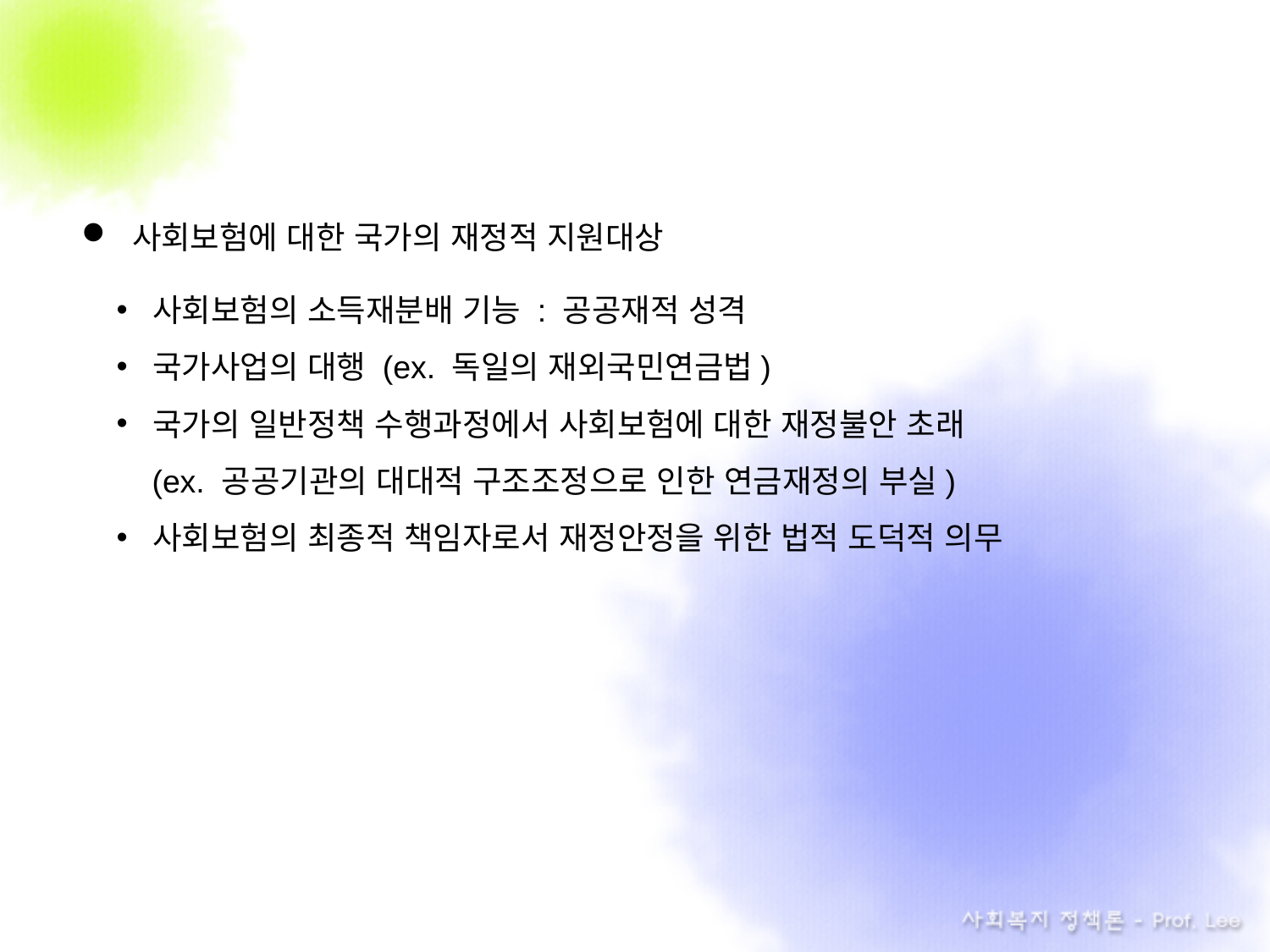

사회보험에 대한 국가의 재정적 지원대상

사회보험의 소득재분배 기능 : 공공재적 성격
국가사업의 대행 (ex. 독일의 재외국민연금법)
국가의 일반정책 수행과정에서 사회보험에 대한 재정불안 초래
    (ex. 공공기관의 대대적 구조조정으로 인한 연금재정의 부실)
사회보험의 최종적 책임자로서 재정안정을 위한 법적 도덕적 의무